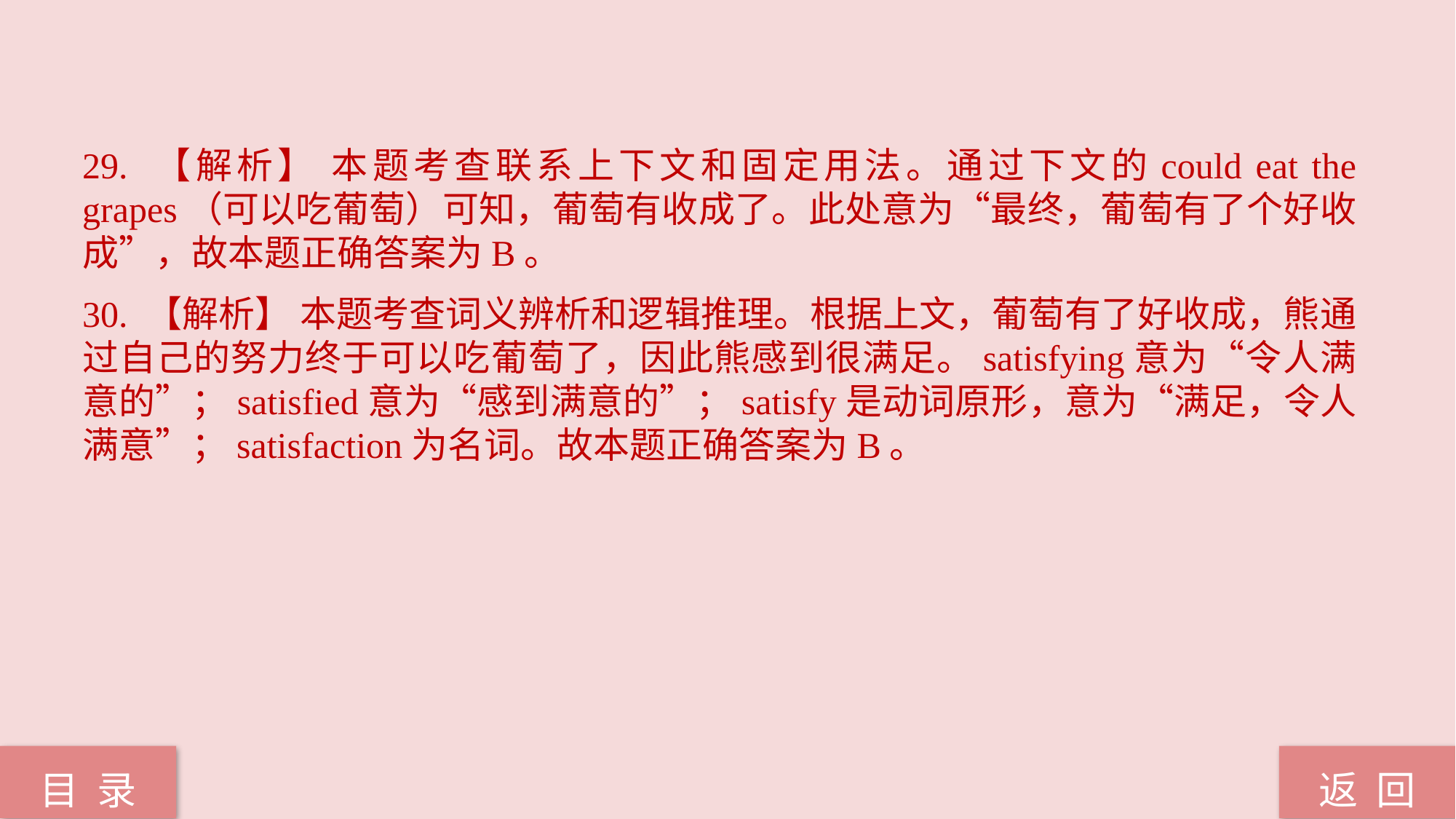

29. 【解析】 本题考查联系上下文和固定用法。通过下文的could eat the grapes（可以吃葡萄）可知，葡萄有收成了。此处意为“最终，葡萄有了个好收成”，故本题正确答案为B。
30. 【解析】 本题考查词义辨析和逻辑推理。根据上文，葡萄有了好收成，熊通过自己的努力终于可以吃葡萄了，因此熊感到很满足。satisfying意为“令人满意的”；satisfied意为“感到满意的”；satisfy是动词原形，意为“满足，令人满意”；satisfaction为名词。故本题正确答案为B。
返  回